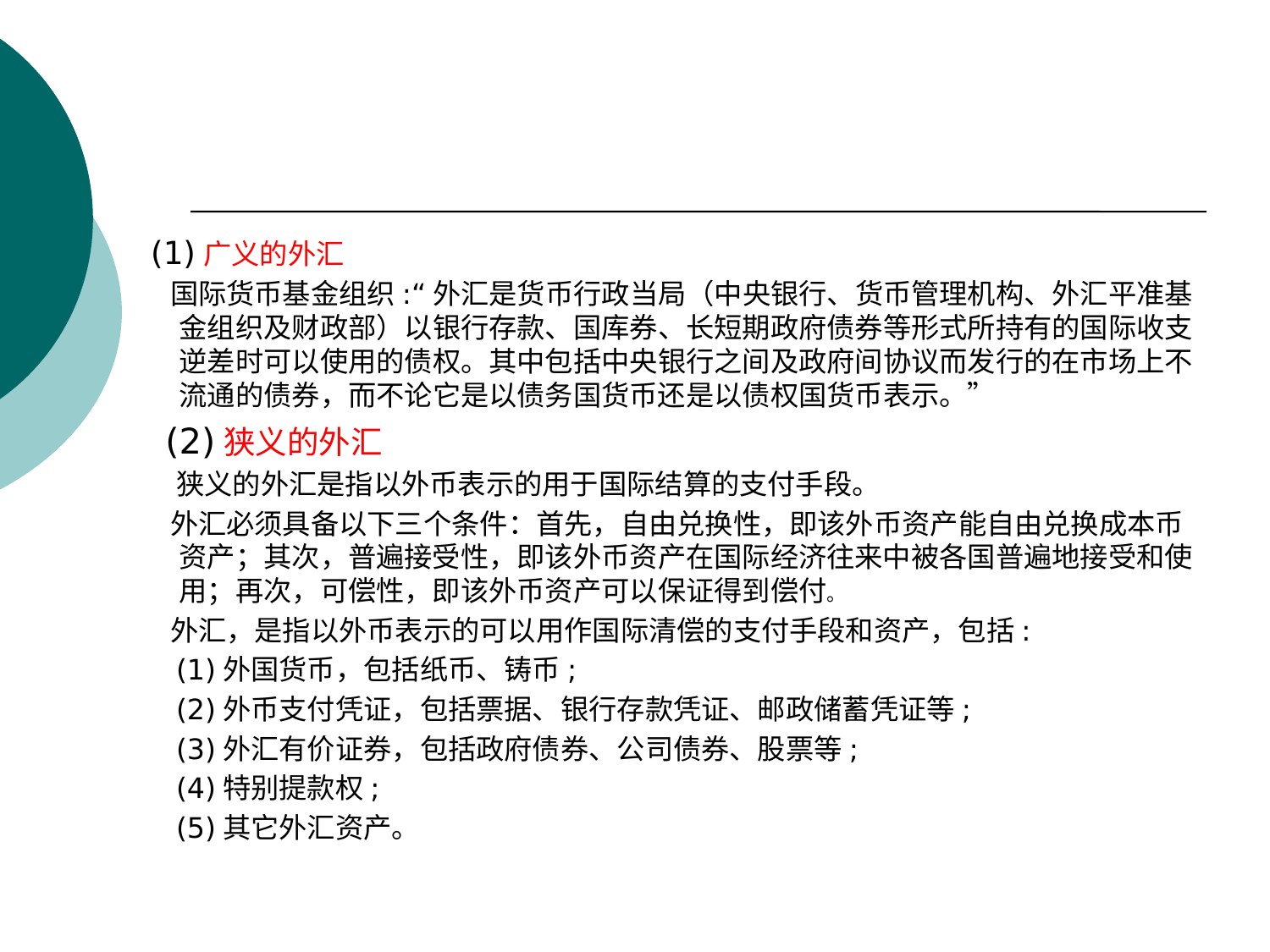

#
  (1)广义的外汇
     国际货币基金组织:“外汇是货币行政当局（中央银行、货币管理机构、外汇平准基金组织及财政部）以银行存款、国库券、长短期政府债券等形式所持有的国际收支逆差时可以使用的债权。其中包括中央银行之间及政府间协议而发行的在市场上不流通的债券，而不论它是以债务国货币还是以债权国货币表示。”
   (2)狭义的外汇
      狭义的外汇是指以外币表示的用于国际结算的支付手段。
     外汇必须具备以下三个条件：首先，自由兑换性，即该外币资产能自由兑换成本币资产；其次，普遍接受性，即该外币资产在国际经济往来中被各国普遍地接受和使用；再次，可偿性，即该外币资产可以保证得到偿付。
     外汇，是指以外币表示的可以用作国际清偿的支付手段和资产，包括:
     (1)外国货币，包括纸币、铸币;
     (2)外币支付凭证，包括票据、银行存款凭证、邮政储蓄凭证等;
     (3)外汇有价证券，包括政府债券、公司债券、股票等;
     (4)特别提款权;
     (5)其它外汇资产。